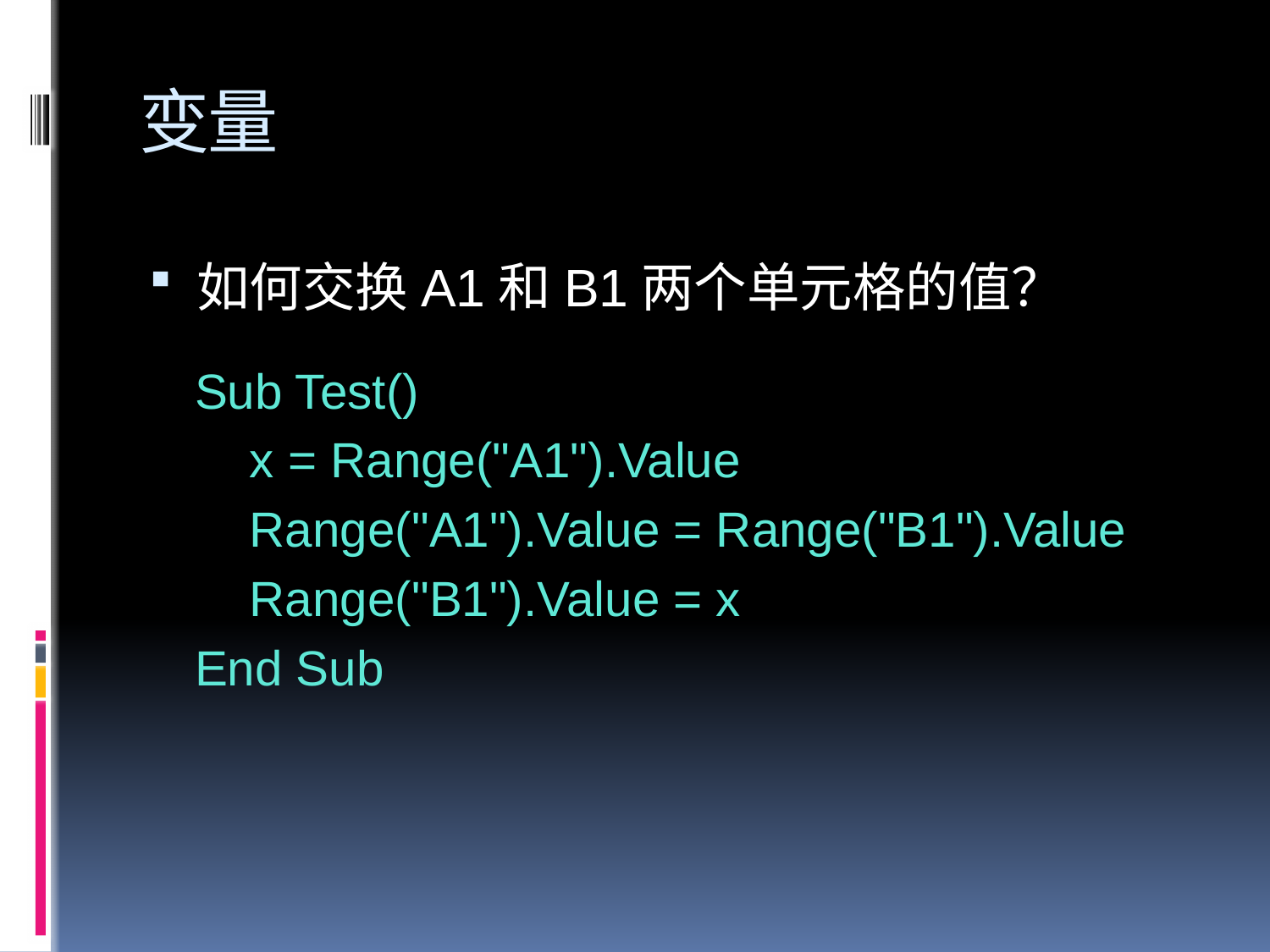

# 变量
如何交换A1和B1两个单元格的值？
Sub Test()
    x = Range("A1").Value
    Range("A1").Value = Range("B1").Value
    Range("B1").Value = x
End Sub